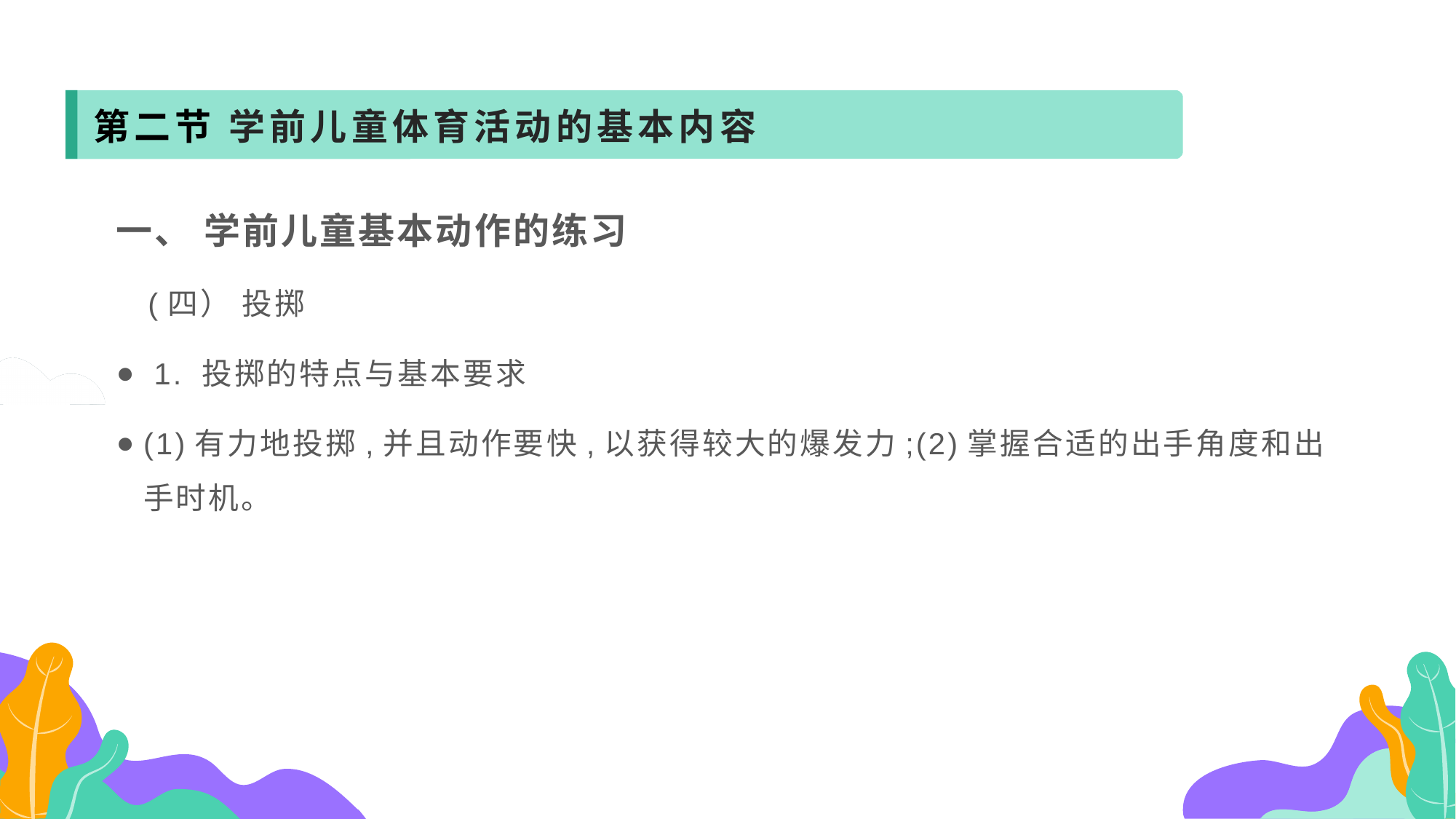

第二节 学前儿童体育活动的基本内容
一、 学前儿童基本动作的练习
   (四） 投掷
 1. 投掷的特点与基本要求
(1)有力地投掷,并且动作要快,以获得较大的爆发力;(2)掌握合适的出手角度和出手时机。